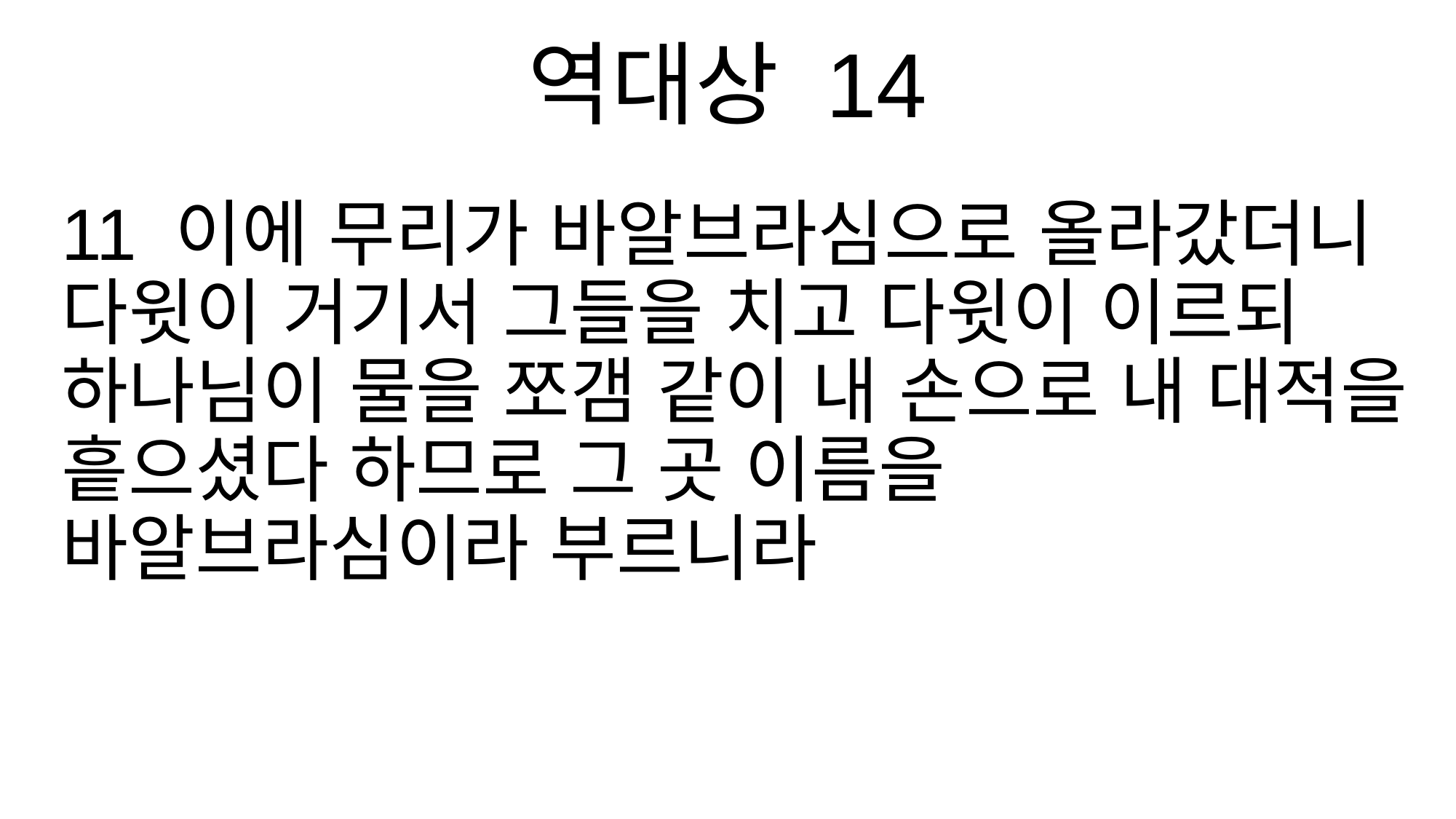

역대상 14
11 이에 무리가 바알브라심으로 올라갔더니 다윗이 거기서 그들을 치고 다윗이 이르되 하나님이 물을 쪼갬 같이 내 손으로 내 대적을 흩으셨다 하므로 그 곳 이름을 바알브라심이라 부르니라